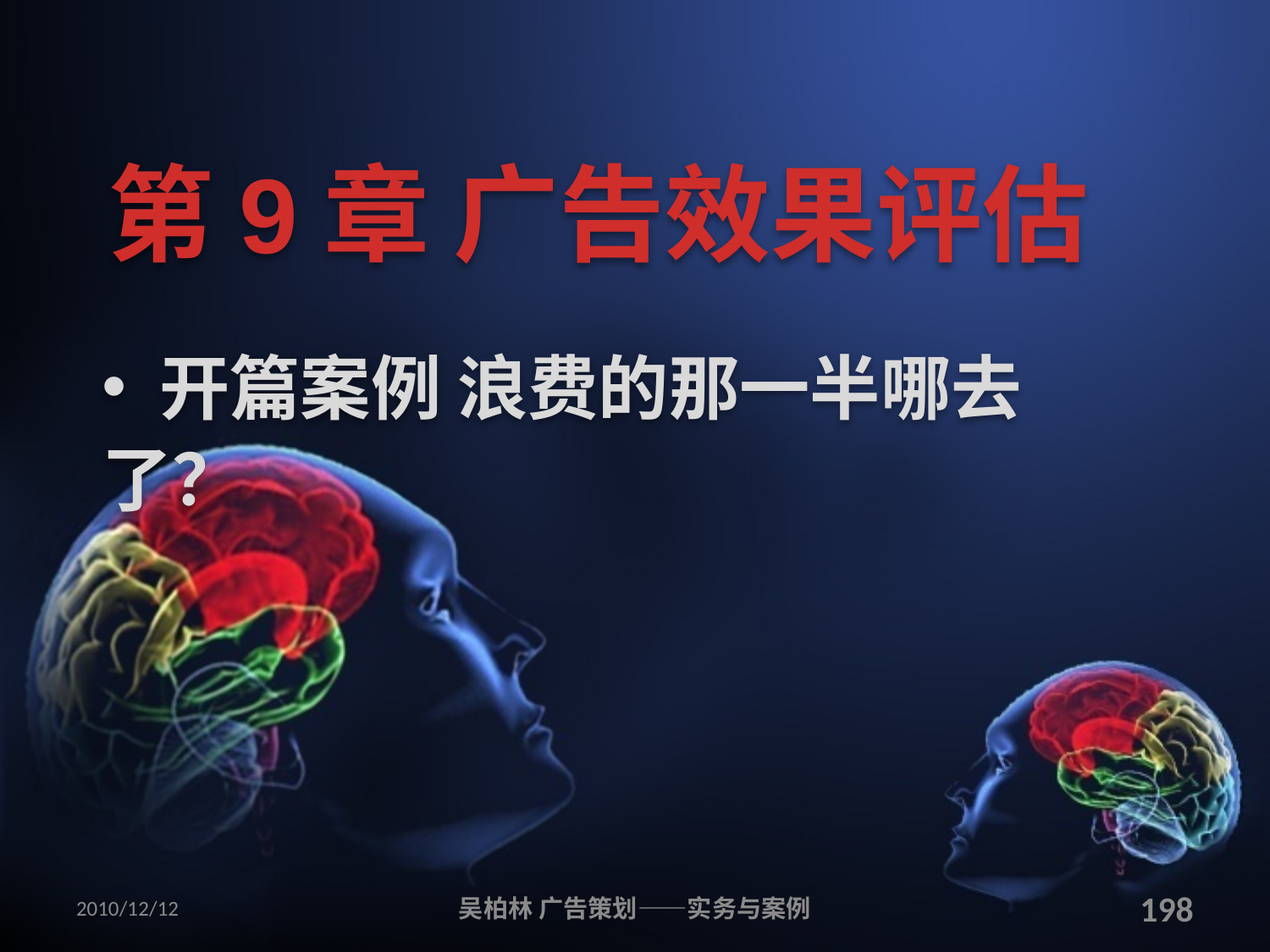

# 第9章 广告效果评估
 开篇案例 浪费的那一半哪去了？

2010/12/12
吴柏林 广告策划——实务与案例
198